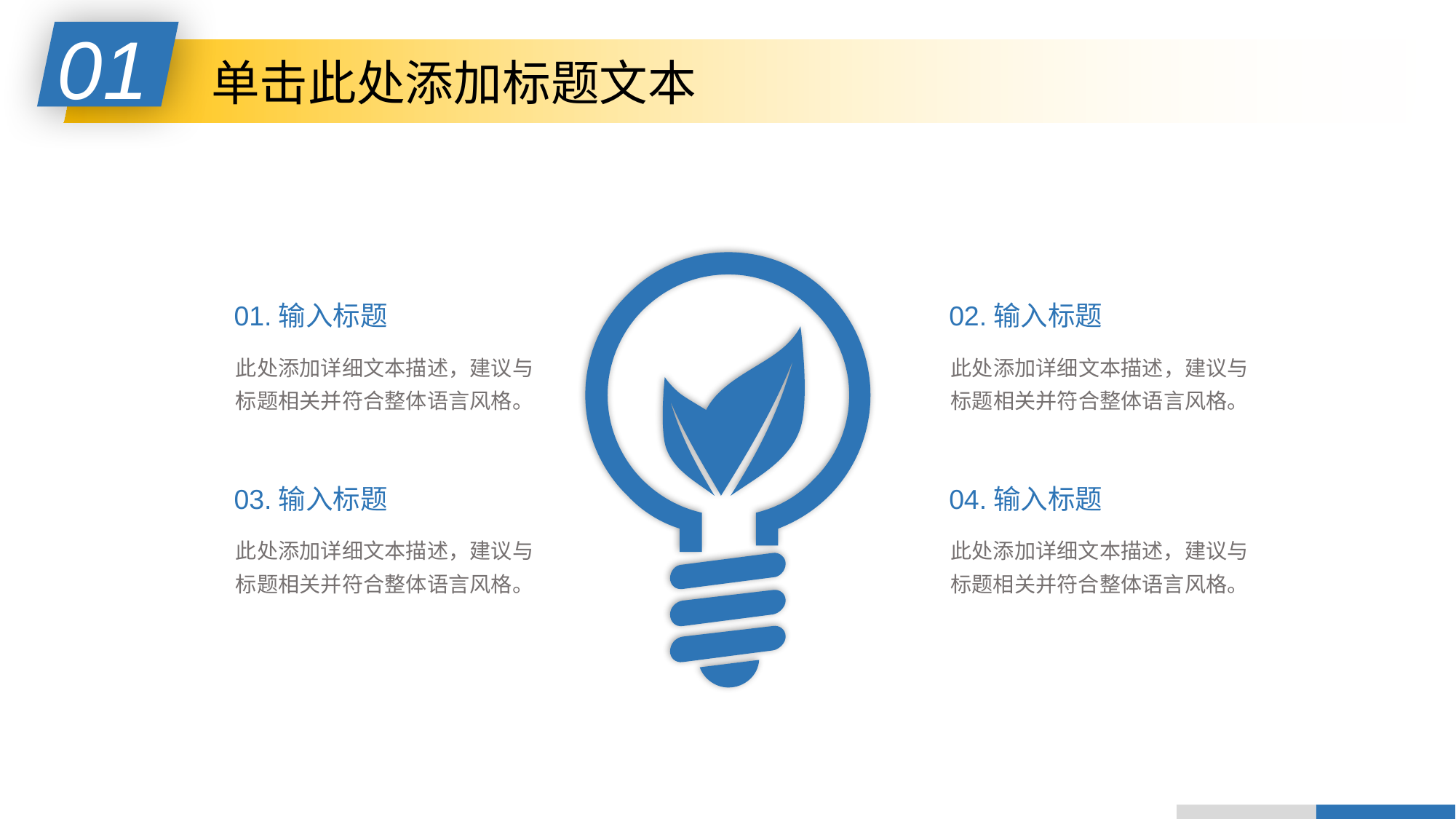

01
单击此处添加标题文本

01.输入标题
此处添加详细文本描述，建议与标题相关并符合整体语言风格。
02.输入标题
此处添加详细文本描述，建议与标题相关并符合整体语言风格。
03.输入标题
此处添加详细文本描述，建议与标题相关并符合整体语言风格。
04.输入标题
此处添加详细文本描述，建议与标题相关并符合整体语言风格。